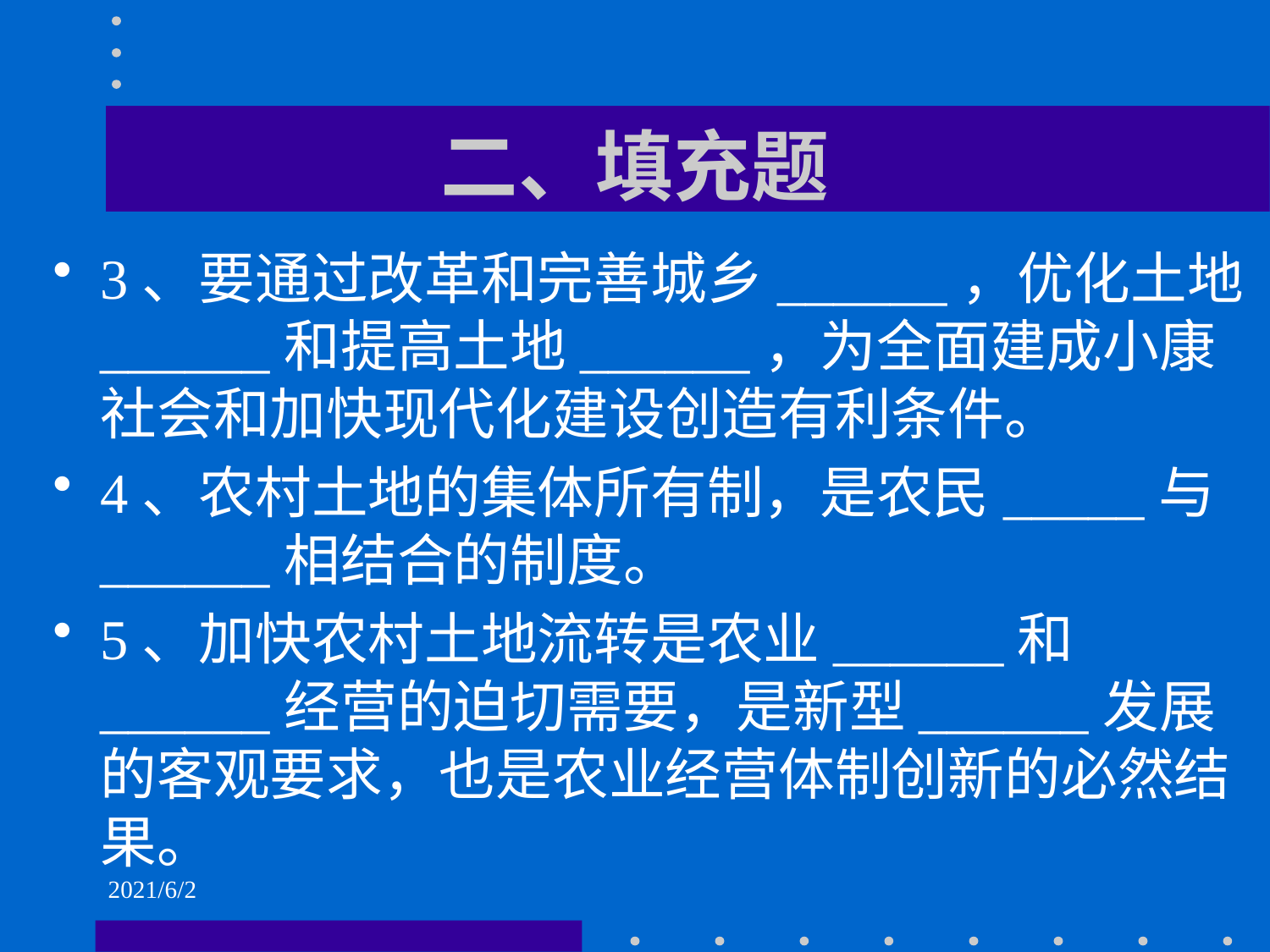

# 二、填充题
3、要通过改革和完善城乡______，优化土地______和提高土地______，为全面建成小康社会和加快现代化建设创造有利条件。
4、农村土地的集体所有制，是农民_____与______相结合的制度。
5、加快农村土地流转是农业______和______经营的迫切需要，是新型______发展的客观要求，也是农业经营体制创新的必然结果。
2021/6/2